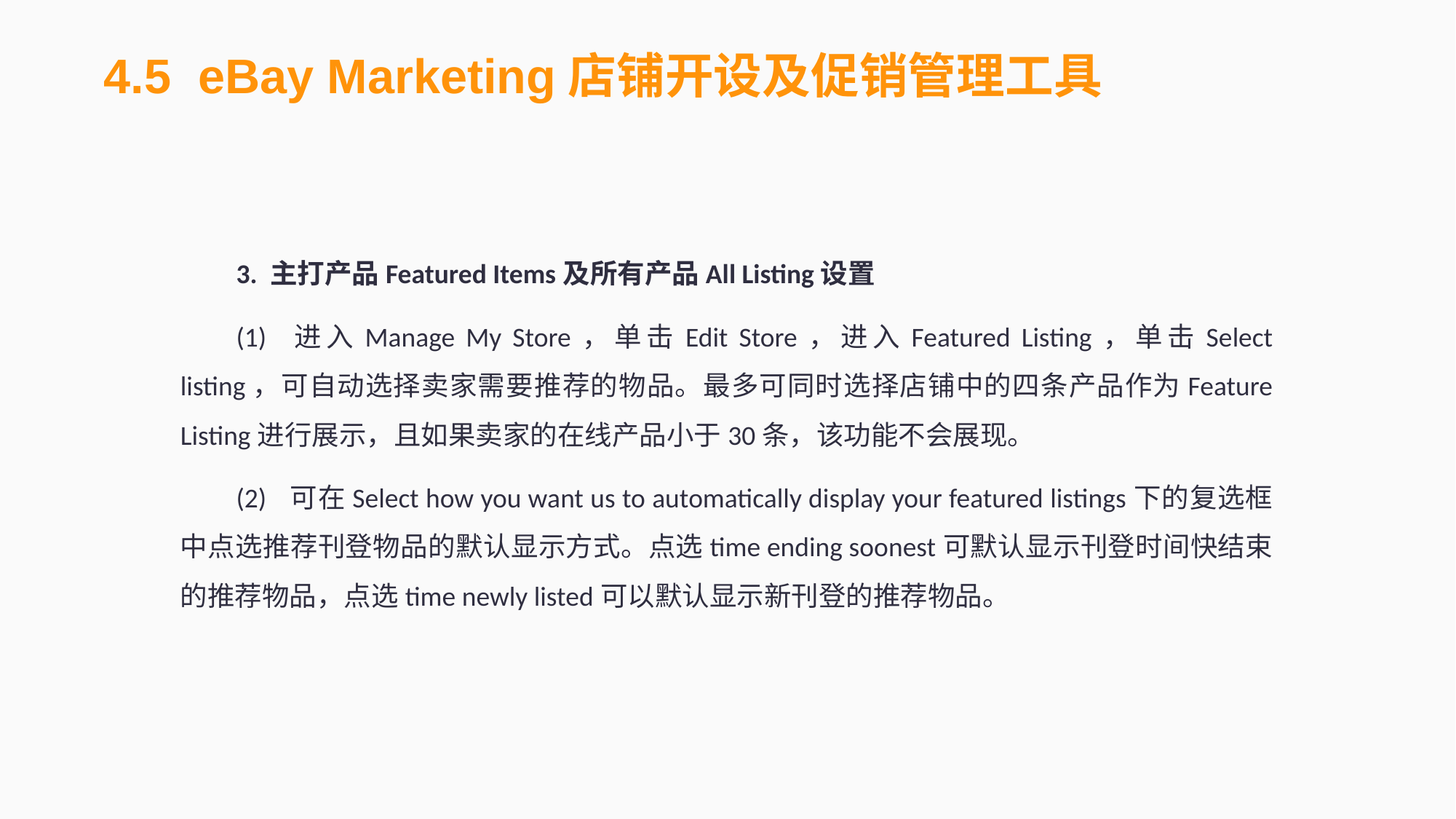

4.5  eBay Marketing店铺开设及促销管理工具
3. 主打产品Featured Items及所有产品All Listing设置
(1)	进入Manage My Store，单击Edit Store，进入Featured Listing，单击Select listing，可自动选择卖家需要推荐的物品。最多可同时选择店铺中的四条产品作为Feature Listing进行展示，且如果卖家的在线产品小于30条，该功能不会展现。
(2)	可在Select how you want us to automatically display your featured listings下的复选框中点选推荐刊登物品的默认显示方式。点选time ending soonest可默认显示刊登时间快结束的推荐物品，点选time newly listed可以默认显示新刊登的推荐物品。